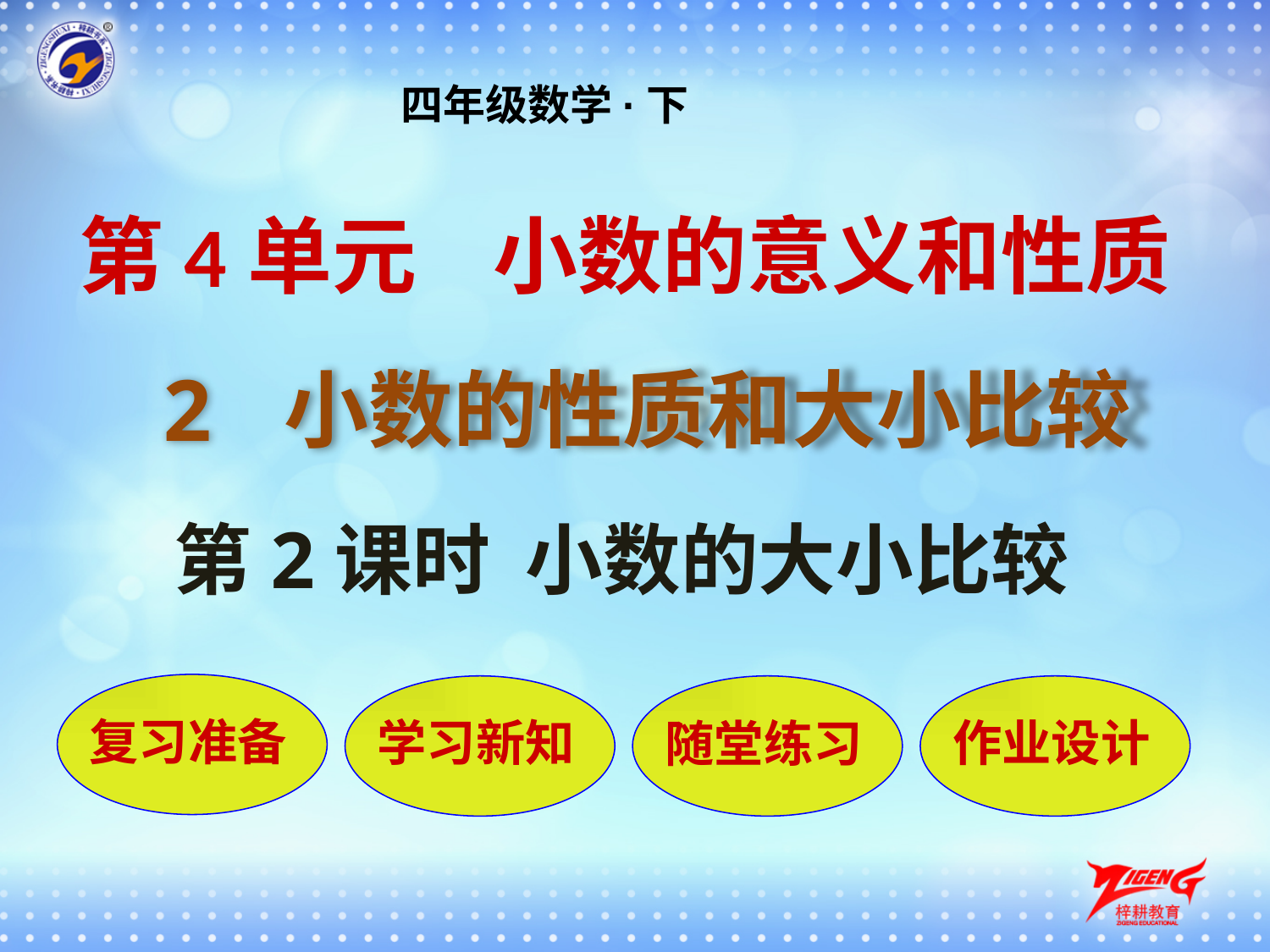

四年级数学·下
第4单元    小数的意义和性质
2 小数的性质和大小比较
第2课时  小数的大小比较

复习准备

学习新知

随堂练习

作业设计